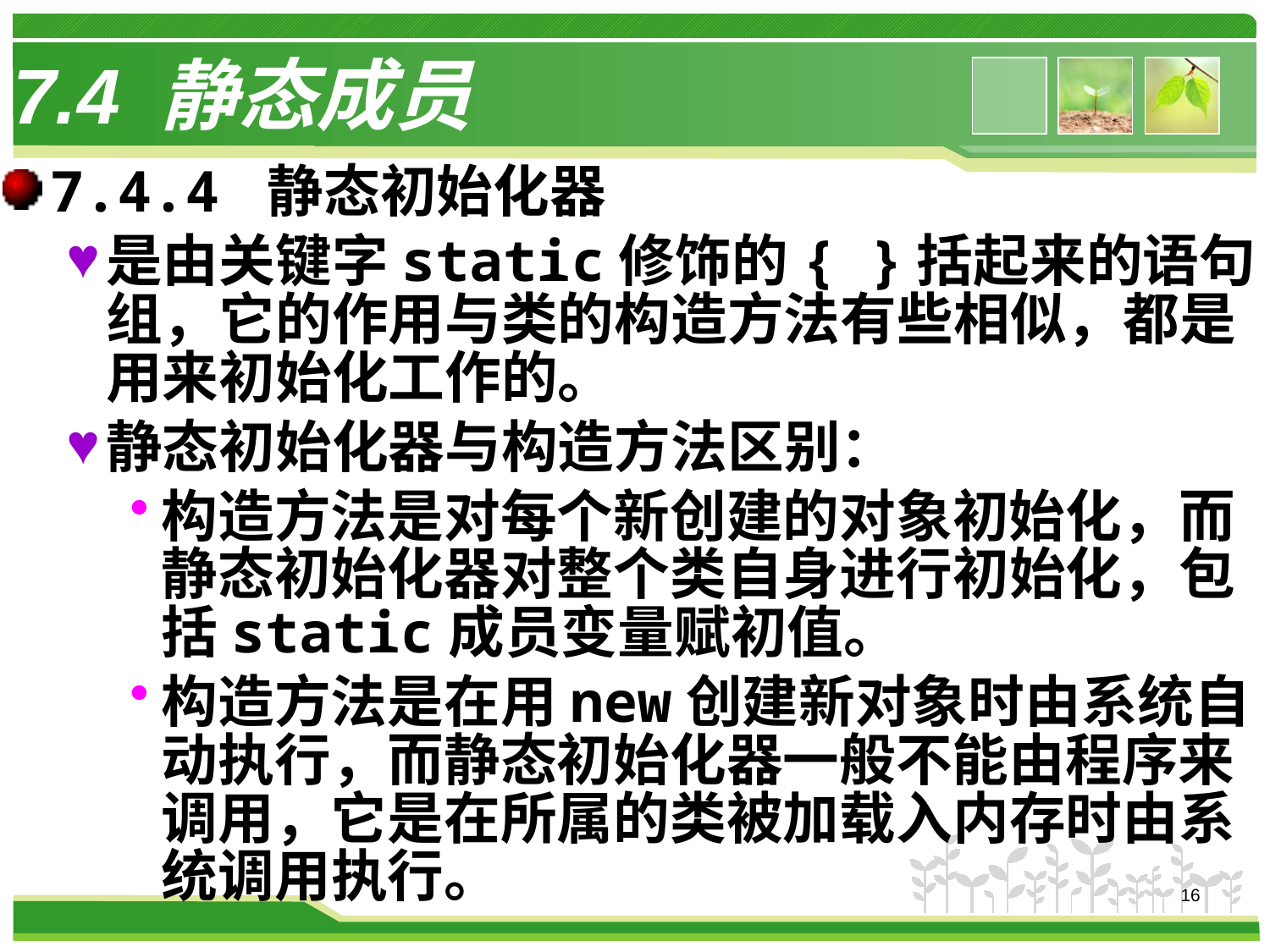

# 7.4 静态成员
7.4.4 静态初始化器
是由关键字static修饰的{ }括起来的语句组，它的作用与类的构造方法有些相似，都是用来初始化工作的。
静态初始化器与构造方法区别：
构造方法是对每个新创建的对象初始化，而静态初始化器对整个类自身进行初始化，包括static成员变量赋初值。
构造方法是在用new创建新对象时由系统自动执行，而静态初始化器一般不能由程序来调用，它是在所属的类被加载入内存时由系统调用执行。

16